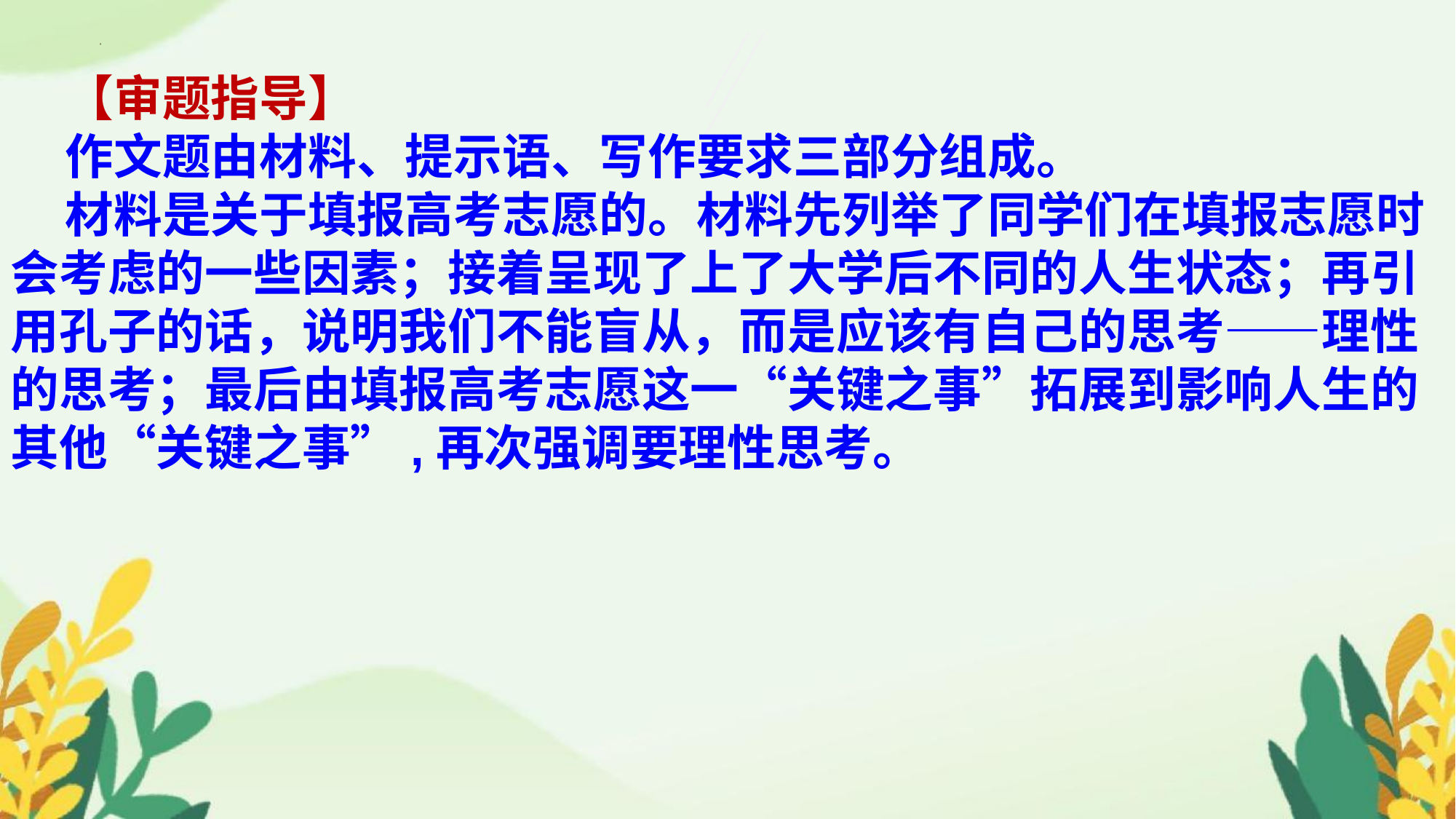

【审题指导】
作文题由材料、提示语、写作要求三部分组成。
材料是关于填报高考志愿的。材料先列举了同学们在填报志愿时会考虑的一些因素；接着呈现了上了大学后不同的人生状态；再引用孔子的话，说明我们不能盲从，而是应该有自己的思考——理性的思考；最后由填报高考志愿这一“关键之事”拓展到影响人生的其他“关键之事”,再次强调要理性思考。